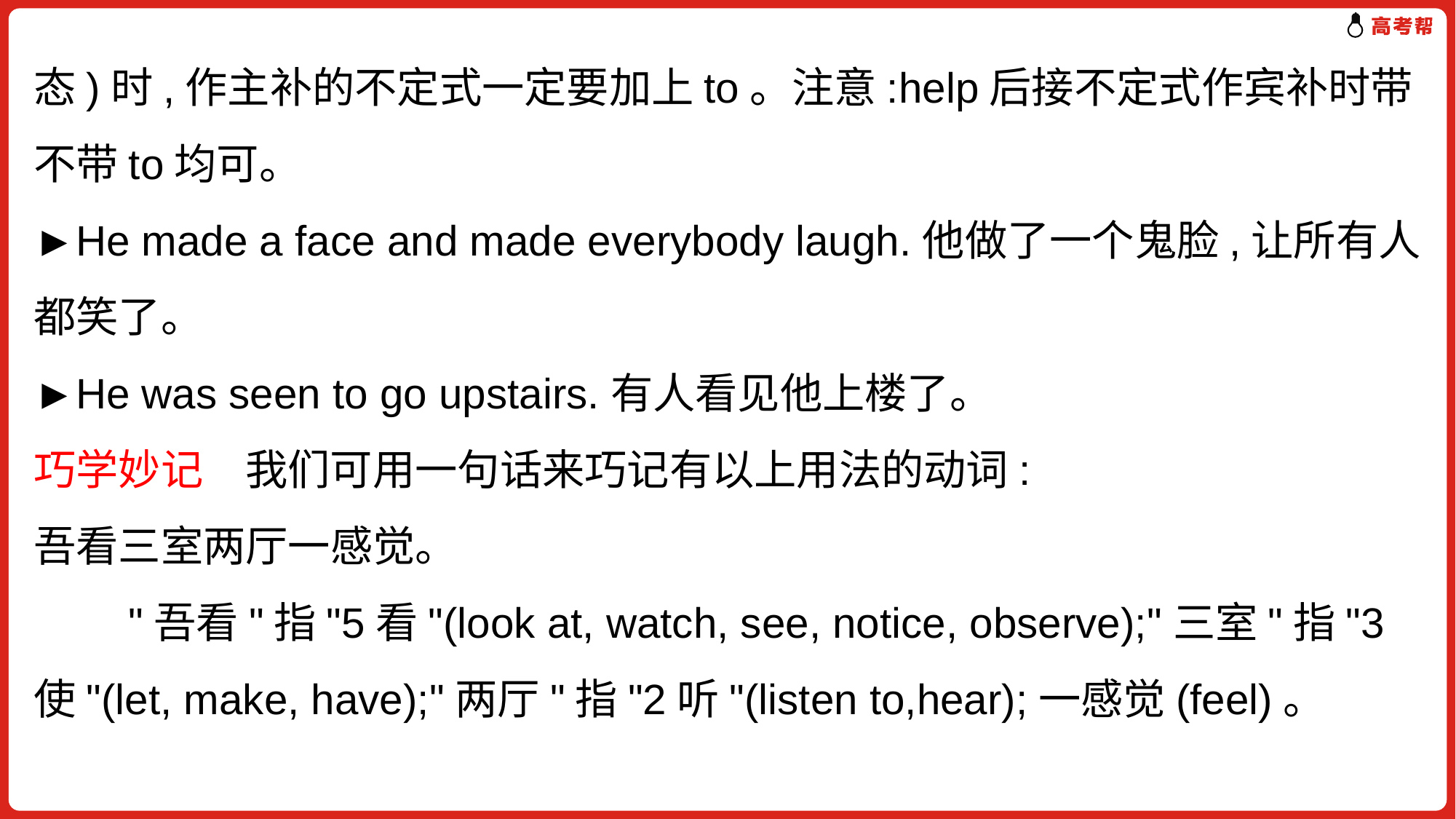

态)时,作主补的不定式一定要加上to。注意:help后接不定式作宾补时带不带to均可。
►He made a face and made everybody laugh.他做了一个鬼脸,让所有人都笑了。
►He was seen to go upstairs.有人看见他上楼了。
巧学妙记　我们可用一句话来巧记有以上用法的动词:
吾看三室两厅一感觉。
　　"吾看"指"5看"(look at, watch, see, notice, observe);"三室"指"3使"(let, make, have);"两厅"指"2听"(listen to,hear);一感觉(feel)。